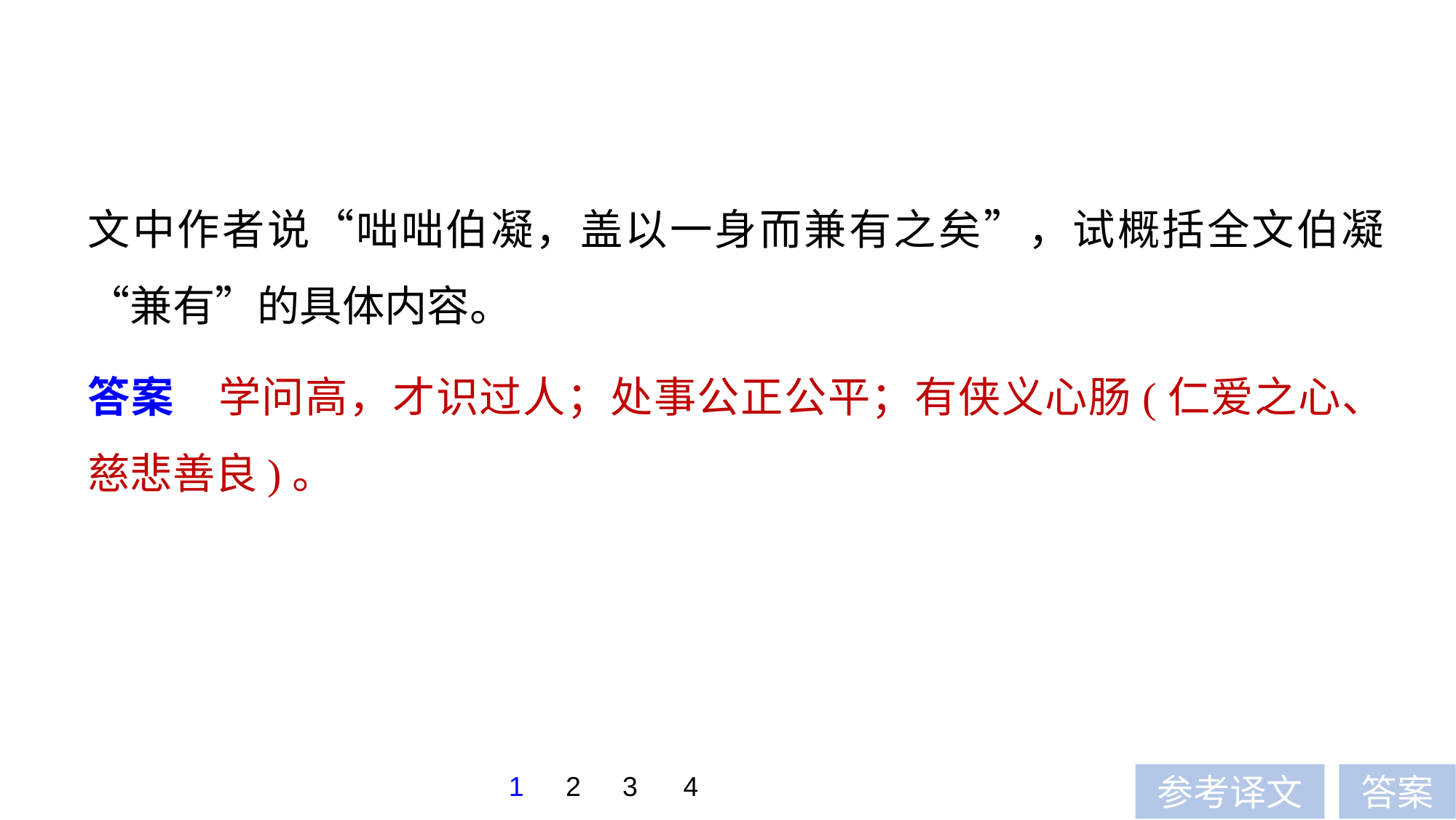

文中作者说“咄咄伯凝，盖以一身而兼有之矣”，试概括全文伯凝“兼有”的具体内容。
答案　学问高，才识过人；处事公正公平；有侠义心肠(仁爱之心、慈悲善良)。
1
2
3
4
参考译文
答案